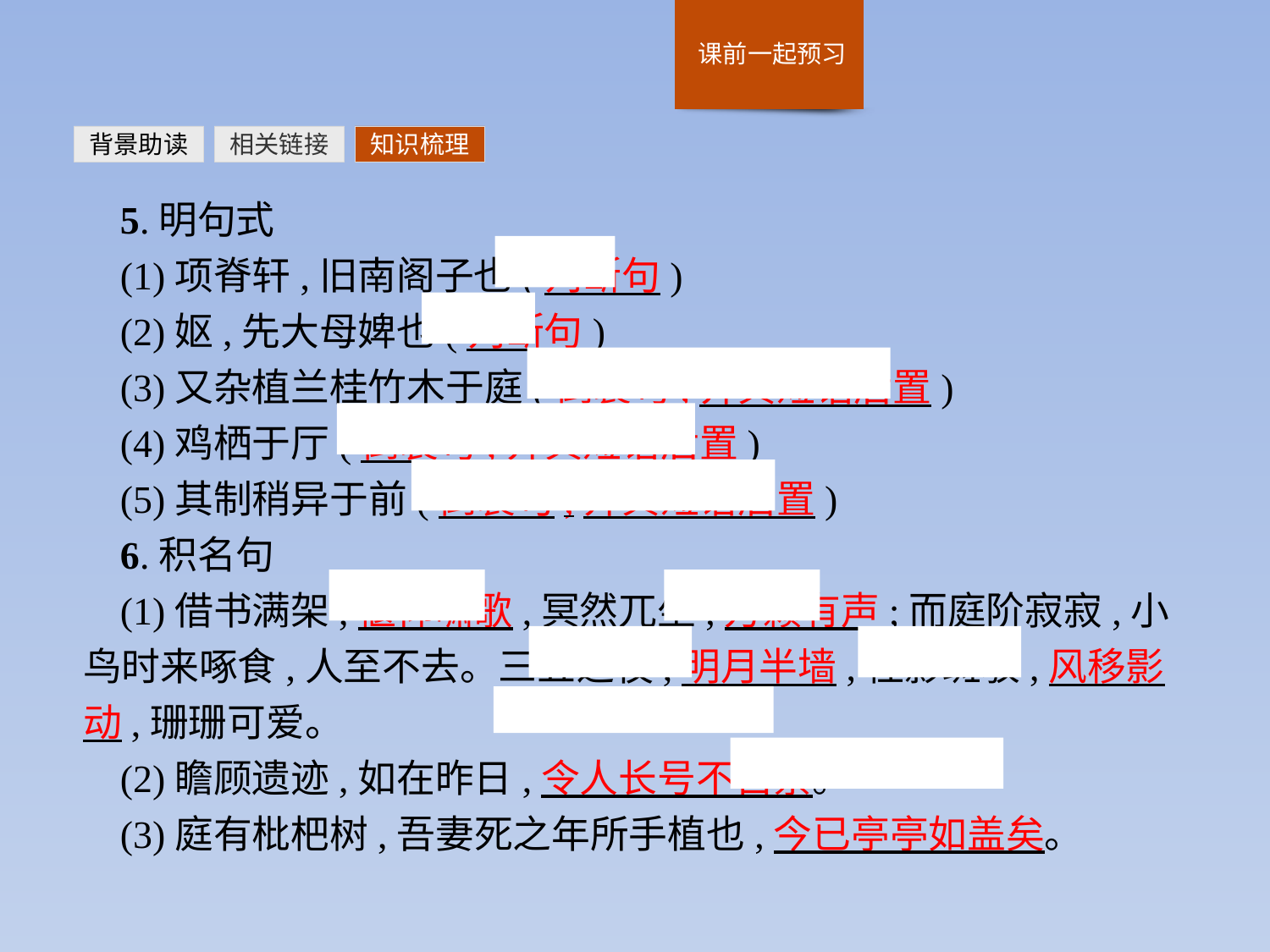

背景助读
相关链接
知识梳理
5.明句式
(1)项脊轩,旧南阁子也(判断句)
(2)妪,先大母婢也(判断句)
(3)又杂植兰桂竹木于庭(倒装句,介宾短语后置)
(4)鸡栖于厅(倒装句,介宾短语后置)
(5)其制稍异于前(倒装句,介宾短语后置)
6.积名句
(1)借书满架,偃仰啸歌,冥然兀坐,万籁有声;而庭阶寂寂,小鸟时来啄食,人至不去。三五之夜,明月半墙,桂影斑驳,风移影动,珊珊可爱。
(2)瞻顾遗迹,如在昨日,令人长号不自禁。
(3)庭有枇杷树,吾妻死之年所手植也,今已亭亭如盖矣。